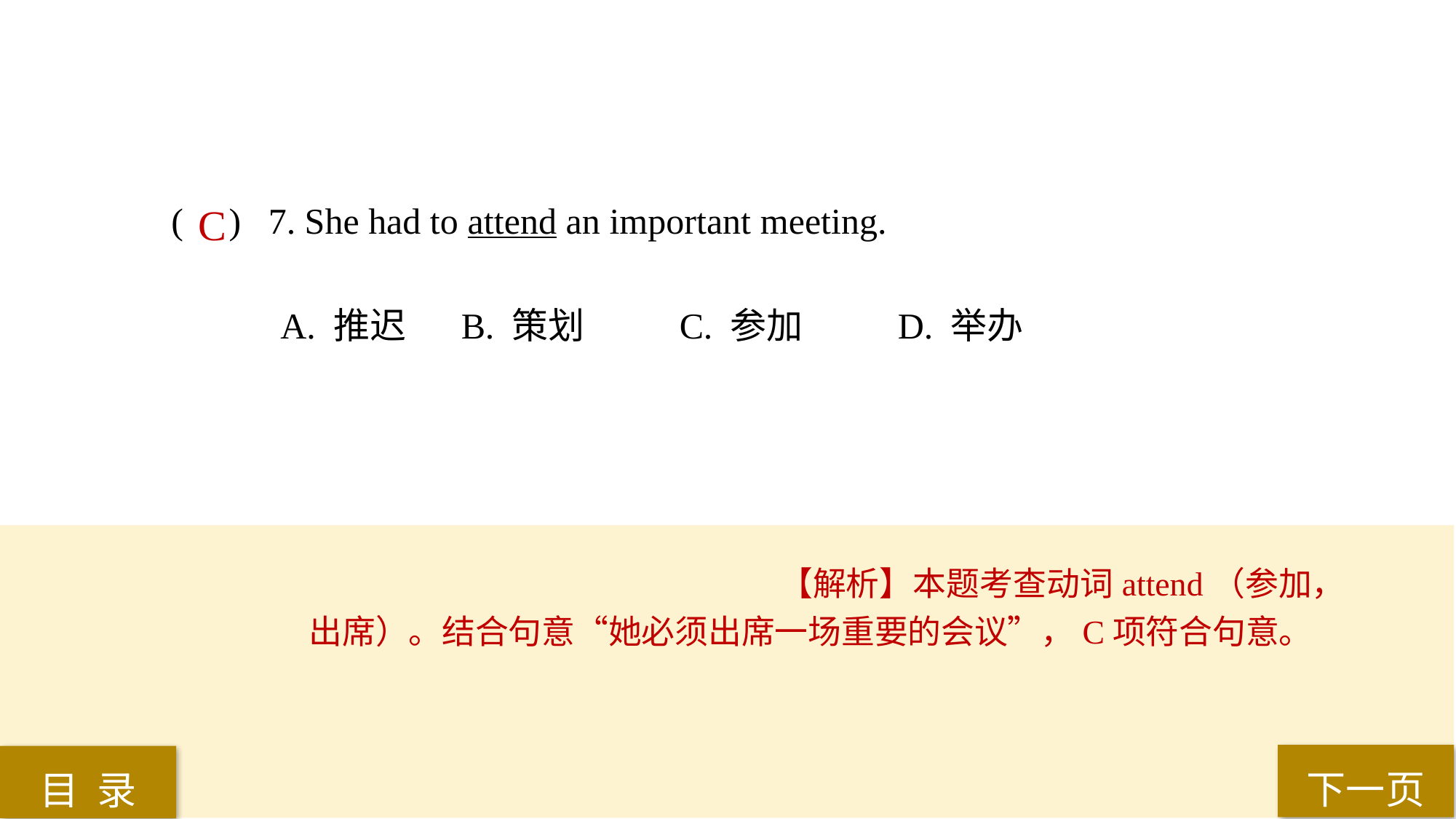

(     )   7. She had to attend an important meeting.

A. 推迟	 B. 策划	 C. 参加	 D. 举办
C
【解析】本题考查动词attend（参加，出席）。结合句意“她必须出席一场重要的会议”，C项符合句意。